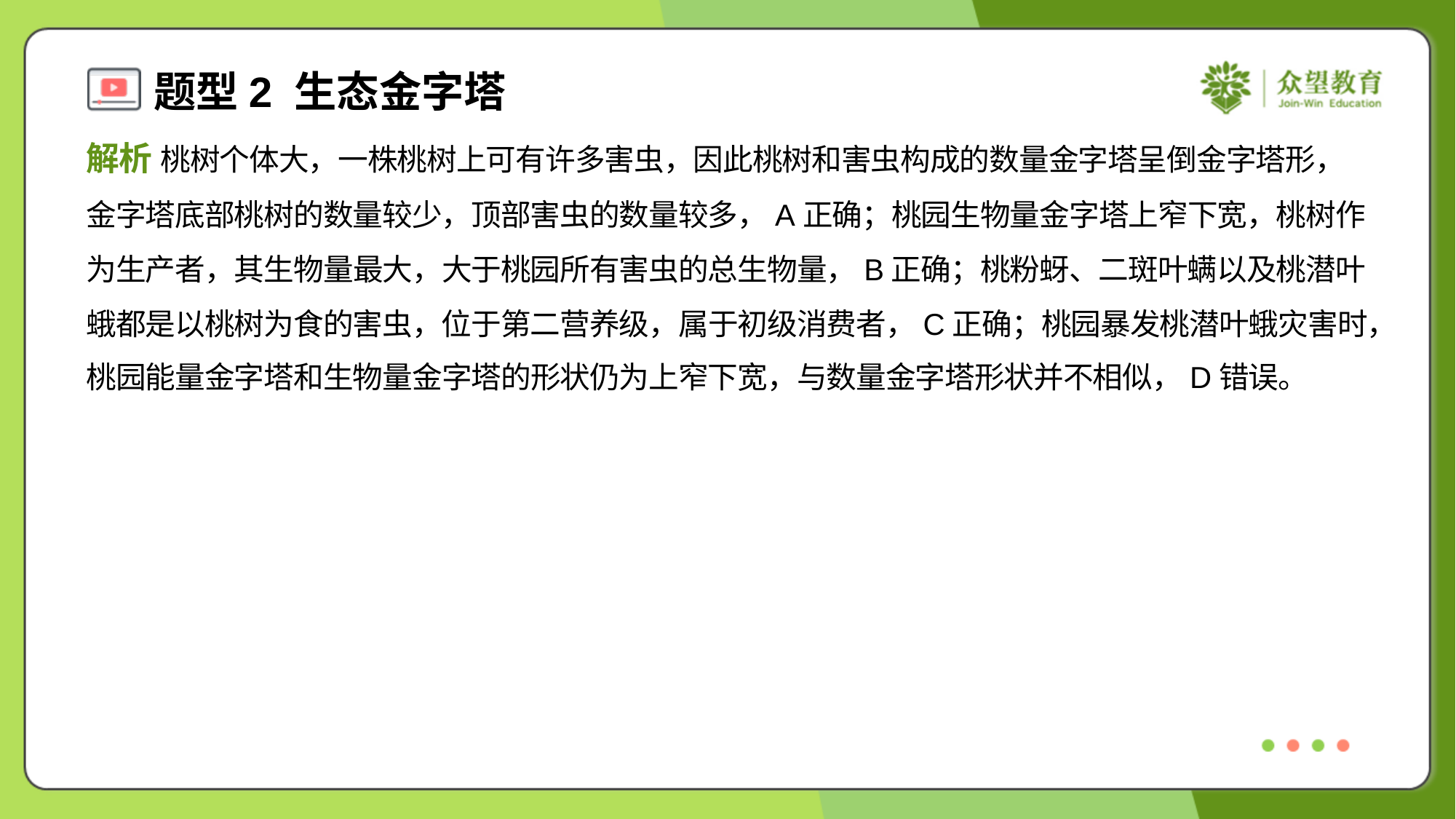

解析 桃树个体大，一株桃树上可有许多害虫，因此桃树和害虫构成的数量金字塔呈倒金字塔形，
金字塔底部桃树的数量较少，顶部害虫的数量较多，A正确；桃园生物量金字塔上窄下宽，桃树作
为生产者，其生物量最大，大于桃园所有害虫的总生物量，B正确；桃粉蚜、二斑叶螨以及桃潜叶
蛾都是以桃树为食的害虫，位于第二营养级，属于初级消费者，C正确；桃园暴发桃潜叶蛾灾害时，
桃园能量金字塔和生物量金字塔的形状仍为上窄下宽，与数量金字塔形状并不相似，D错误。